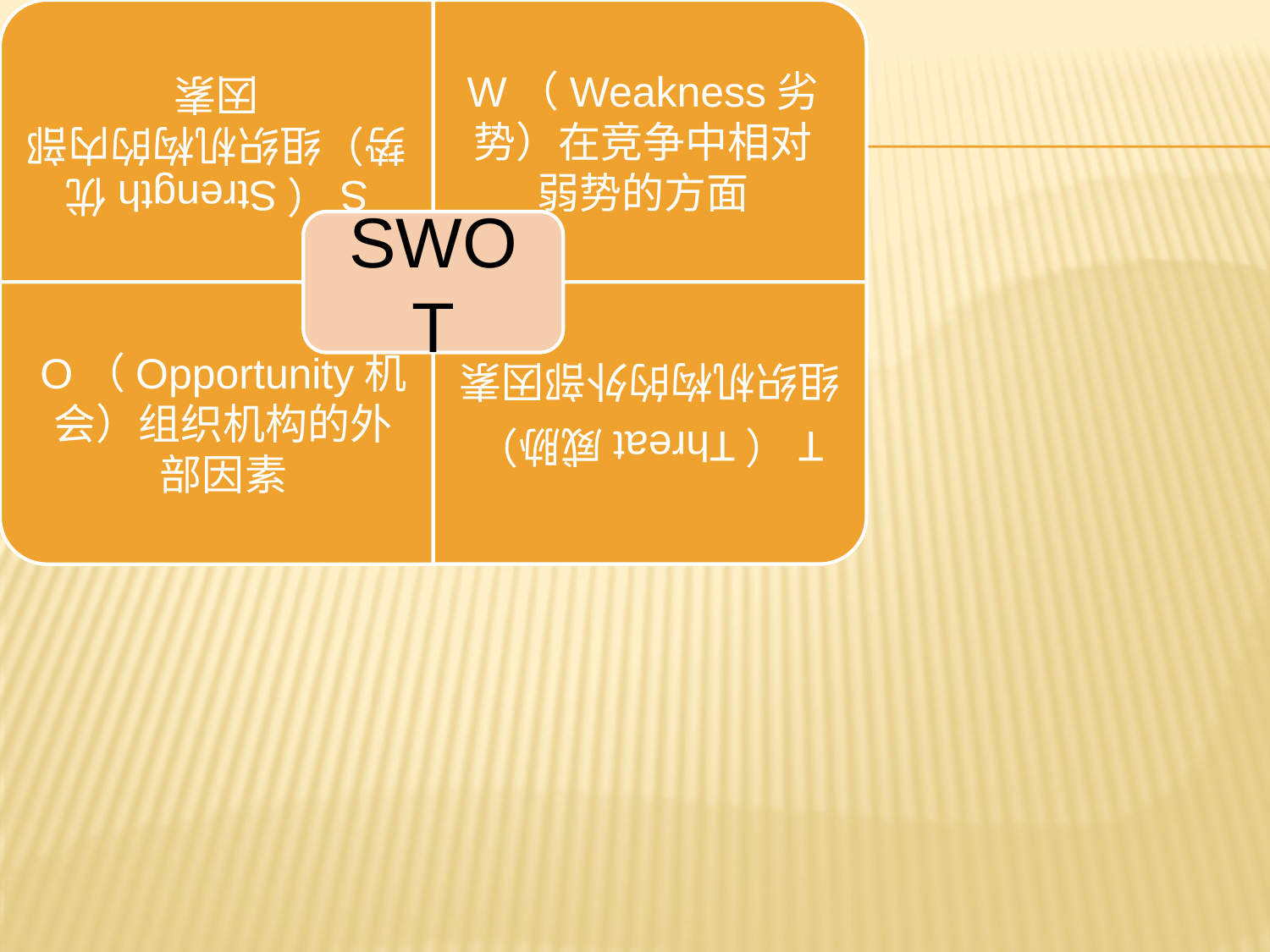

# 第一节　战略分析
三、内外部环境分析

S（Strength优势）组织机构的内部因素
W（Weakness劣势）在竞争中相对弱势的方面
O（Opportunity机会）组织机构的外部因素
T（Threat威胁）
组织机构的外部因素
SWOT